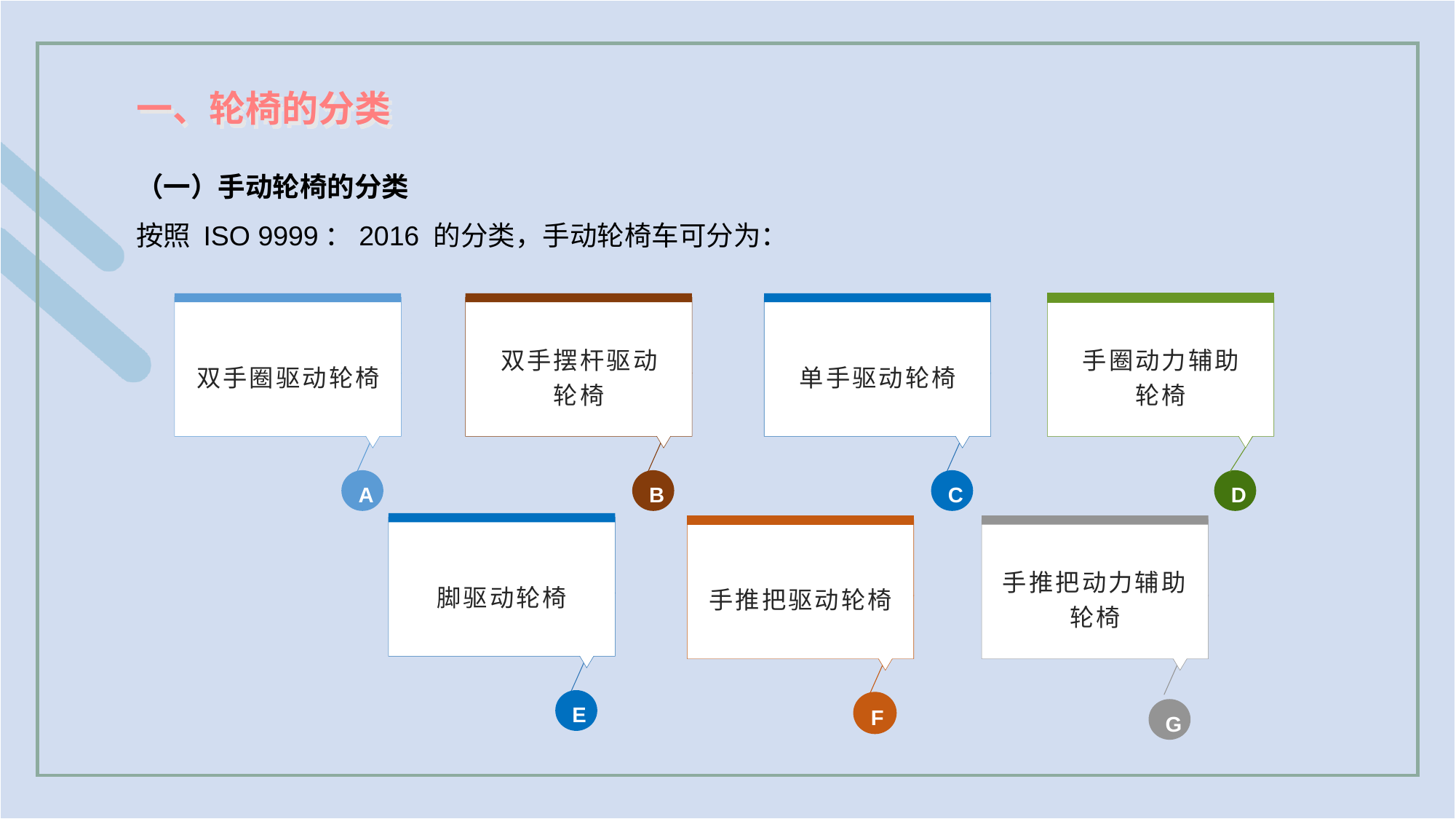

一、轮椅的分类
（一）手动轮椅的分类
按照 ISO 9999：2016 的分类，手动轮椅车可分为：

双手圈驱动轮椅
A

双手摆杆驱动
轮椅
B

单手驱动轮椅
C

手圈动力辅助
轮椅
D

脚驱动轮椅
E

手推把驱动轮椅
F

手推把动力辅助轮椅
G